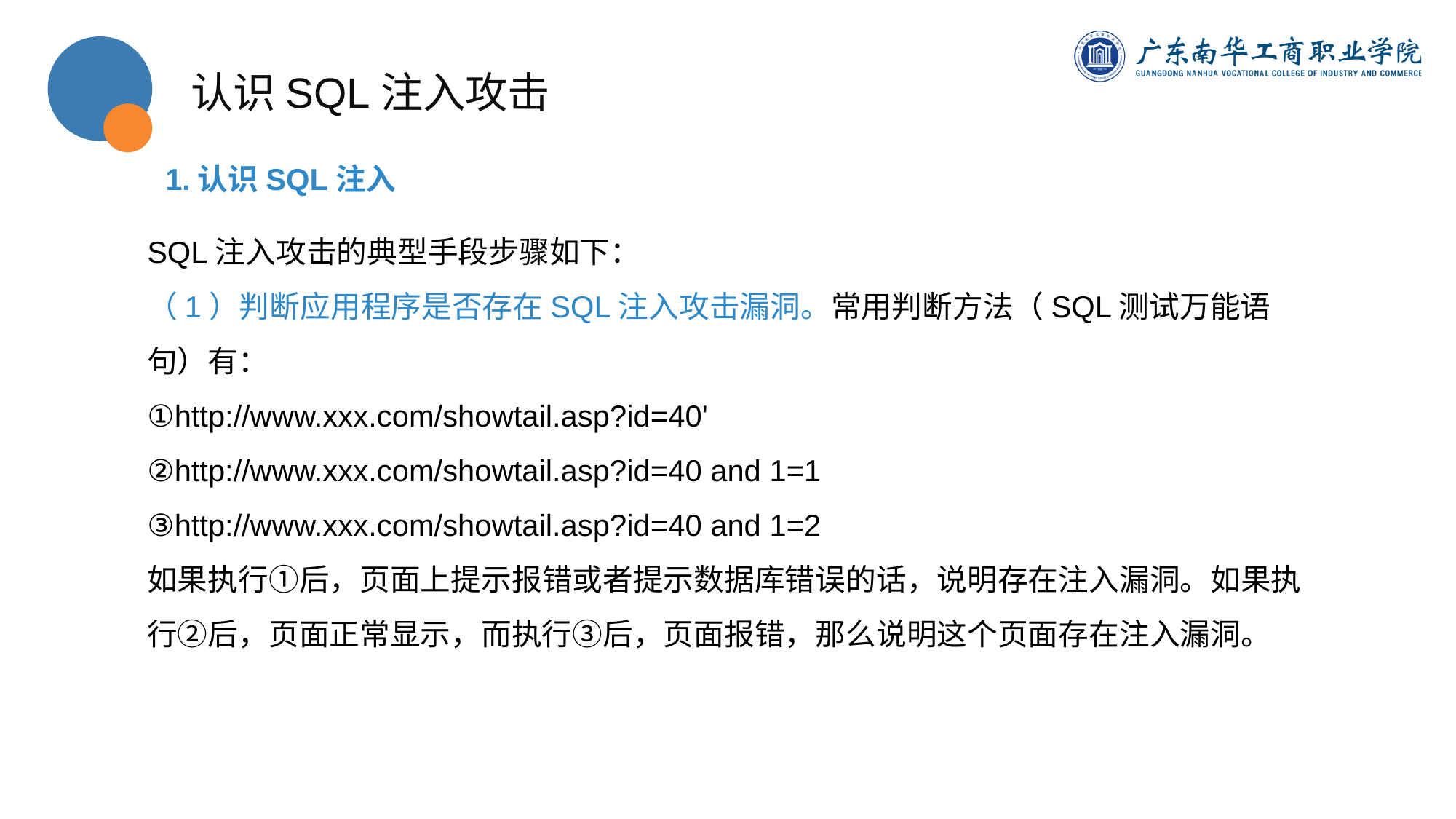

认识SQL注入攻击

1.认识SQL注入
SQL注入攻击的典型手段步骤如下：
（1）判断应用程序是否存在SQL注入攻击漏洞。常用判断方法（SQL测试万能语句）有：
①http://www.xxx.com/showtail.asp?id=40'
②http://www.xxx.com/showtail.asp?id=40 and 1=1
③http://www.xxx.com/showtail.asp?id=40 and 1=2
如果执行①后，页面上提示报错或者提示数据库错误的话，说明存在注入漏洞。如果执行②后，页面正常显示，而执行③后，页面报错，那么说明这个页面存在注入漏洞。